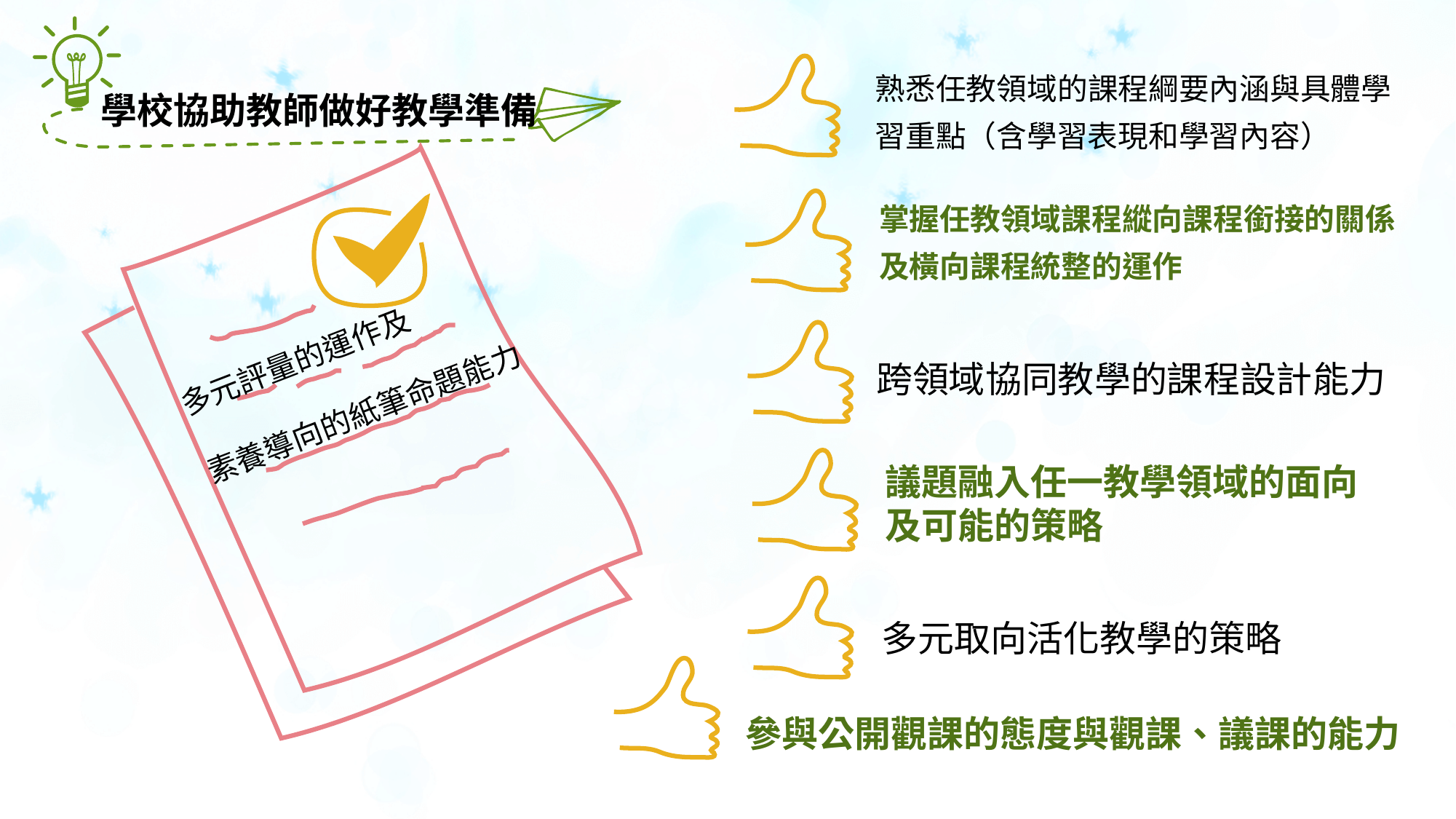

熟悉任教領域的課程綱要內涵與具體學習重點（含學習表現和學習內容）
學校協助教師做好教學準備

掌握任教領域課程縱向課程銜接的關係及橫向課程統整的運作

多元評量的運作及

素養導向的紙筆命題能力

跨領域協同教學的課程設計能力

議題融入任一教學領域的面向及可能的策略

多元取向活化教學的策略

參與公開觀課的態度與觀課、議課的能力